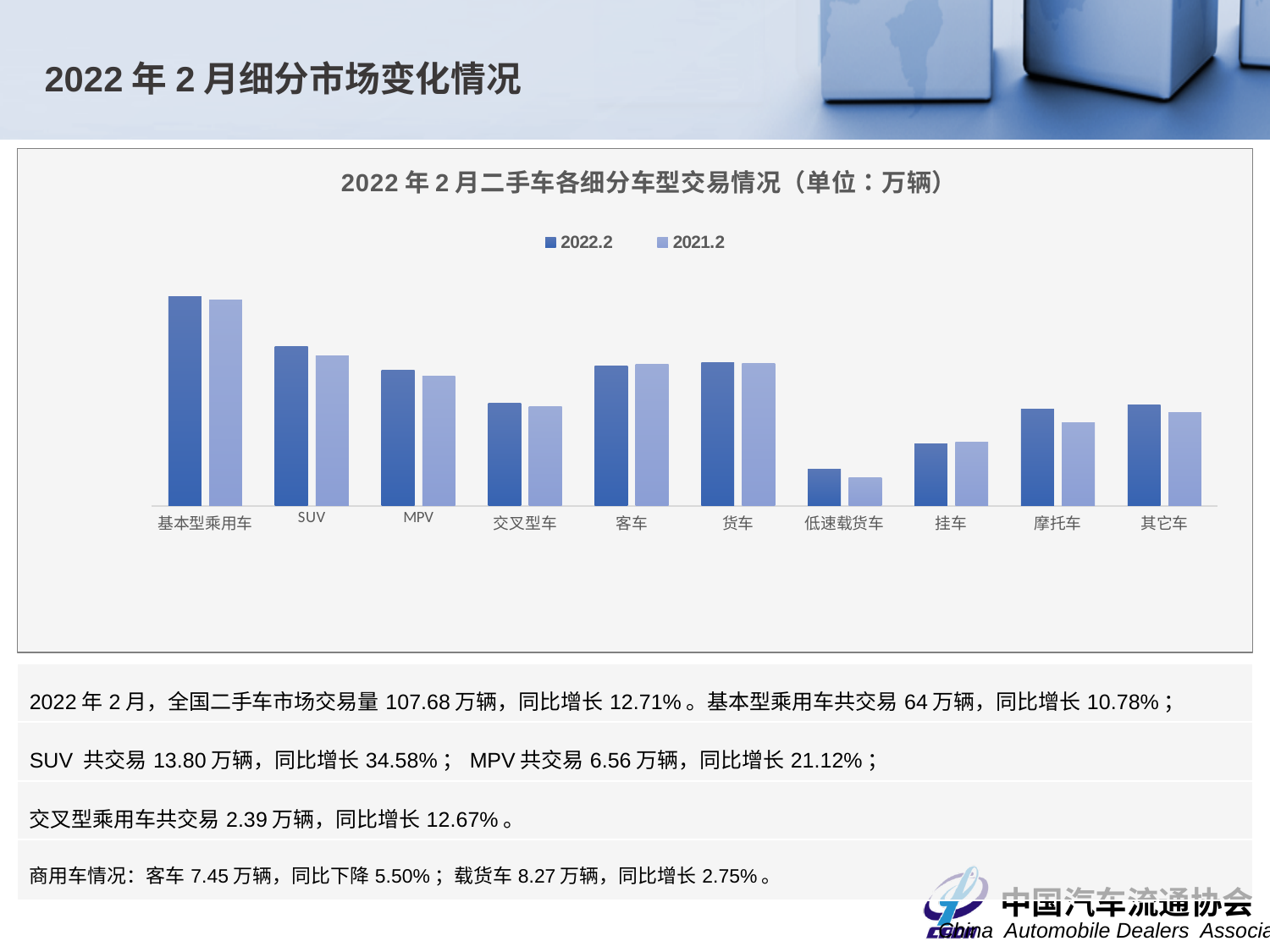

2022年2月细分市场变化情况

### Chart: 2022年2月二手车各细分车型交易情况（单位：万辆）

| Category | 2022.2 | 2021.2 |
|---|---|---|
| 基本型乘用车 | 64.0016 | 57.7756 |
| SUV | 13.7964 | 10.2518 |
| MPV | 6.5591 | 5.4152 |
| 交叉型车 | 2.3899 | 2.1211 |
| 客车 | 7.4545 | 7.8886 |
| 货车 | 8.2722 | 8.0509 |
| 低速载货车 | 0.3054 | 0.2409 |
| 挂车 | 0.67 | 0.7156 |
| 摩托车 | 1.9567 | 1.2874 |
| 其它车 | 2.2752 | 1.7868 |
| 2022年2月，全国二手车市场交易量107.68万辆，同比增长12.71%。基本型乘用车共交易64万辆，同比增长10.78%； |
| --- |
| SUV 共交易13.80万辆，同比增长34.58%；MPV共交易6.56万辆，同比增长21.12%； |
| 交叉型乘用车共交易2.39万辆，同比增长12.67%。 |
| 商用车情况：客车7.45万辆，同比下降5.50%；载货车8.27万辆，同比增长2.75%。 |